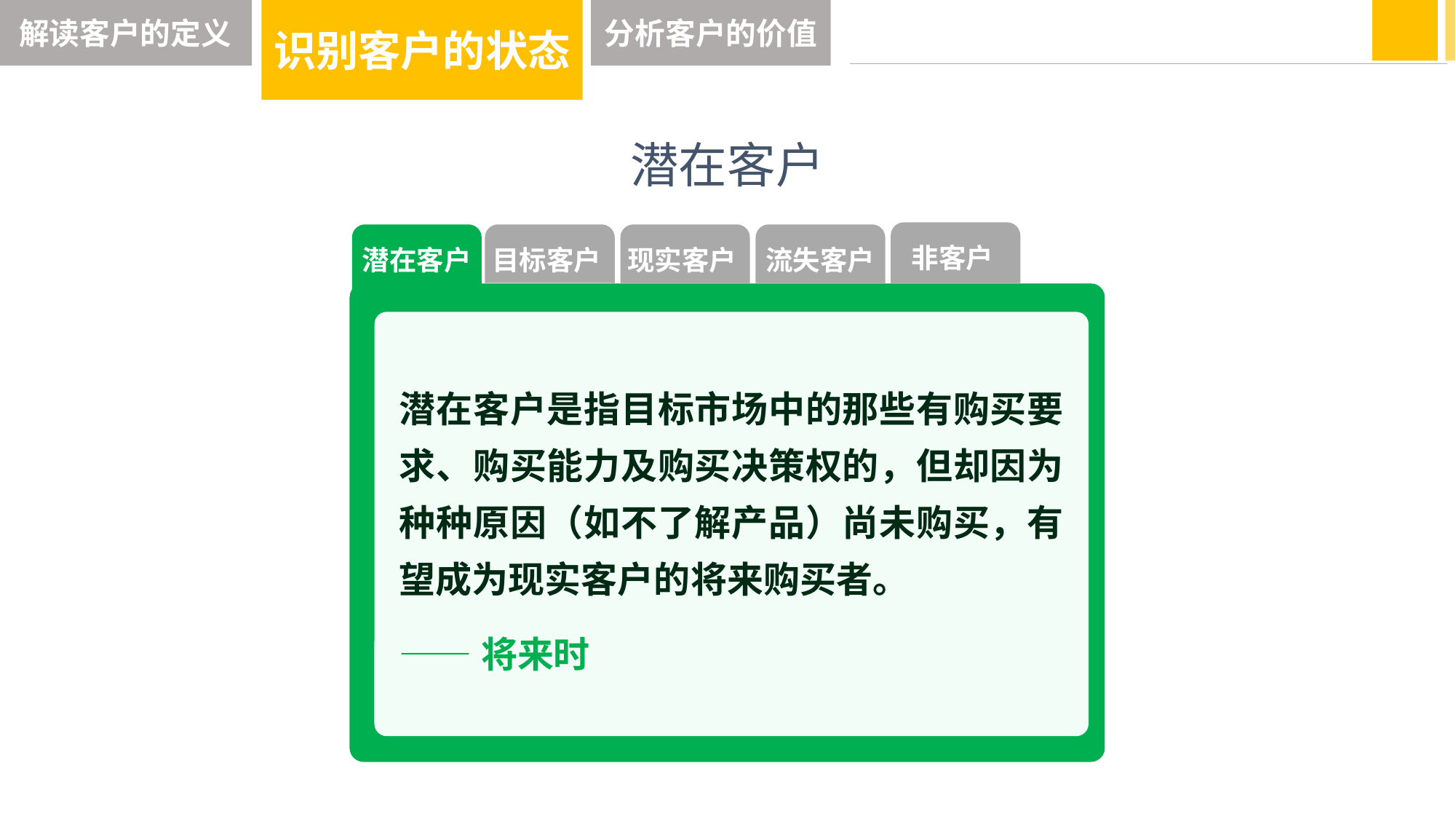

解读客户的定义
识别客户的状态
分析客户的价值

潜在客户
非客户
潜在客户
目标客户
现实客户
流失客户

潜在客户是指目标市场中的那些有购买要求、购买能力及购买决策权的，但却因为种种原因（如不了解产品）尚未购买，有望成为现实客户的将来购买者。
——将来时